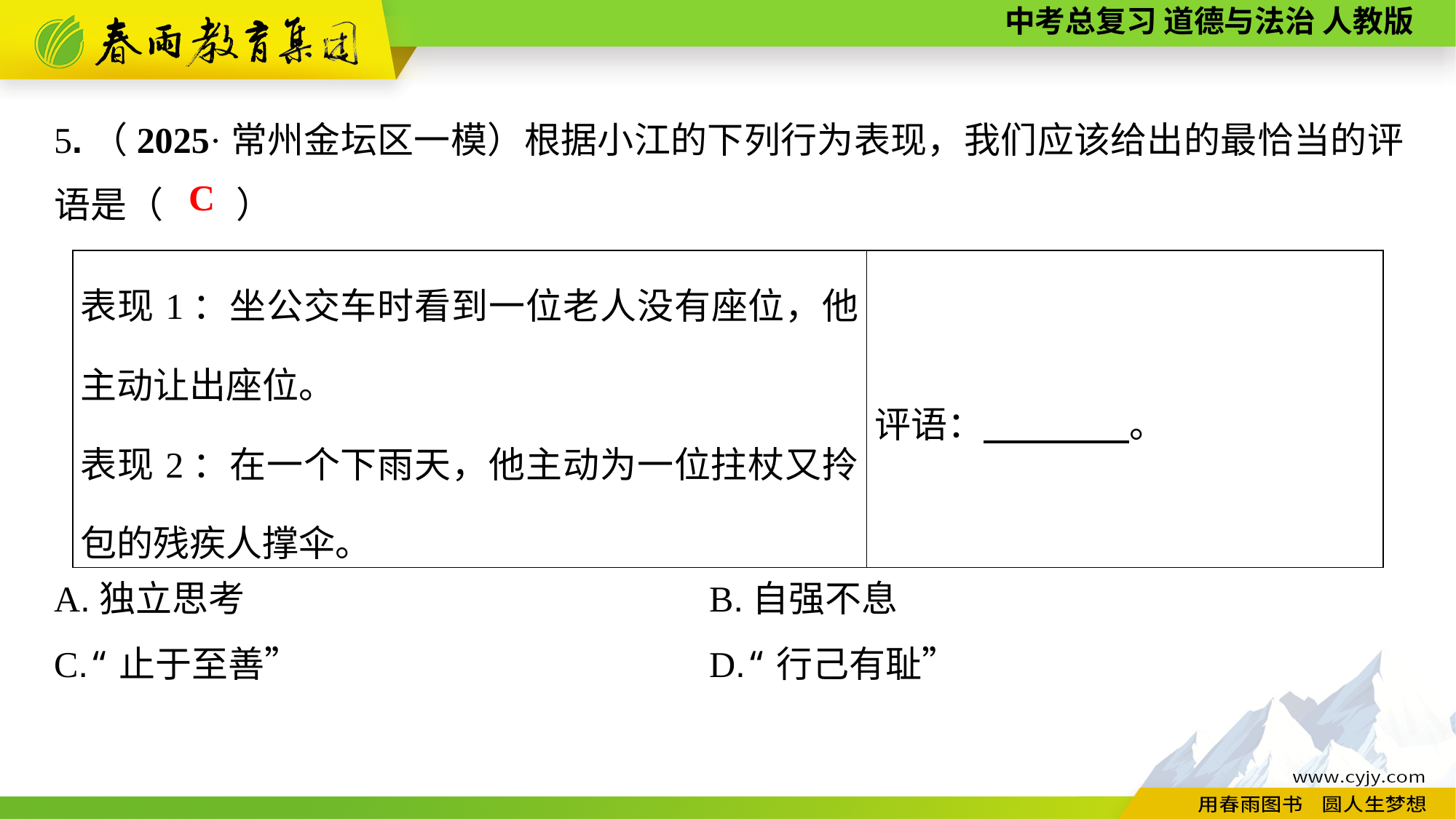

5.（2025·常州金坛区一模）根据小江的下列行为表现，我们应该给出的最恰当的评语是（　　）

A.独立思考					B.自强不息
C.“止于至善”				D.“行己有耻”
C
| 表现1：坐公交车时看到一位老人没有座位，他主动让出座位。 表现2：在一个下雨天，他主动为一位拄杖又拎包的残疾人撑伞。 | 评语：　　　　。 |
| --- | --- |